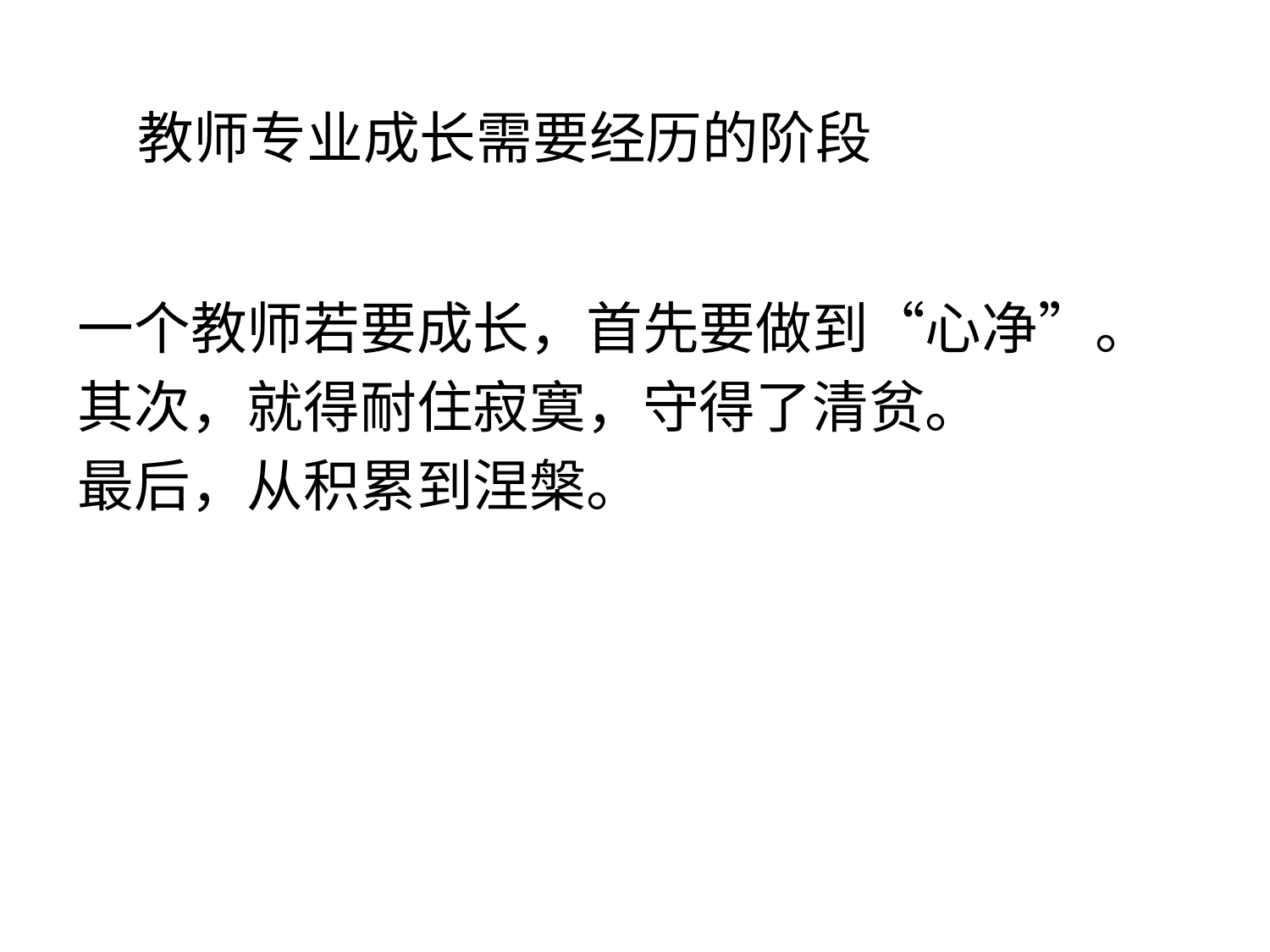

教师专业成长需要经历的阶段
一个教师若要成长，首先要做到“心净”。
其次，就得耐住寂寞，守得了清贫。
最后，从积累到涅槃。